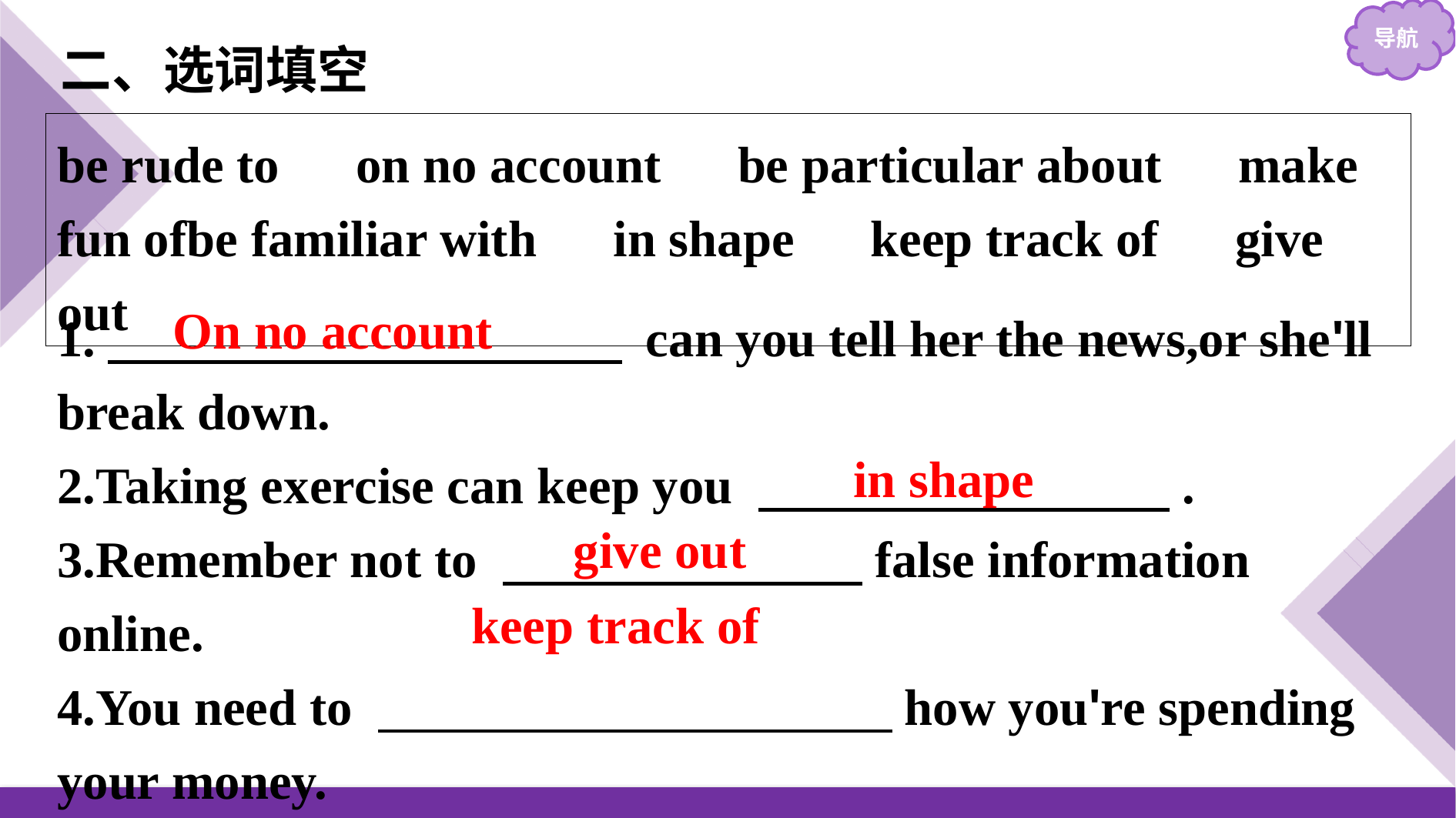

二、选词填空
be rude to　on no account　be particular about　make fun of	be familiar with　in shape　keep track of　give out
1.　　　　　　　　　　 can you tell her the news,or she'll break down.
2.Taking exercise can keep you 　　　　　　　　.
3.Remember not to 　　　　　　　false information online.
4.You need to 　　　　　　　　　　how you're spending your money.
On no account
in shape
give out
keep track of